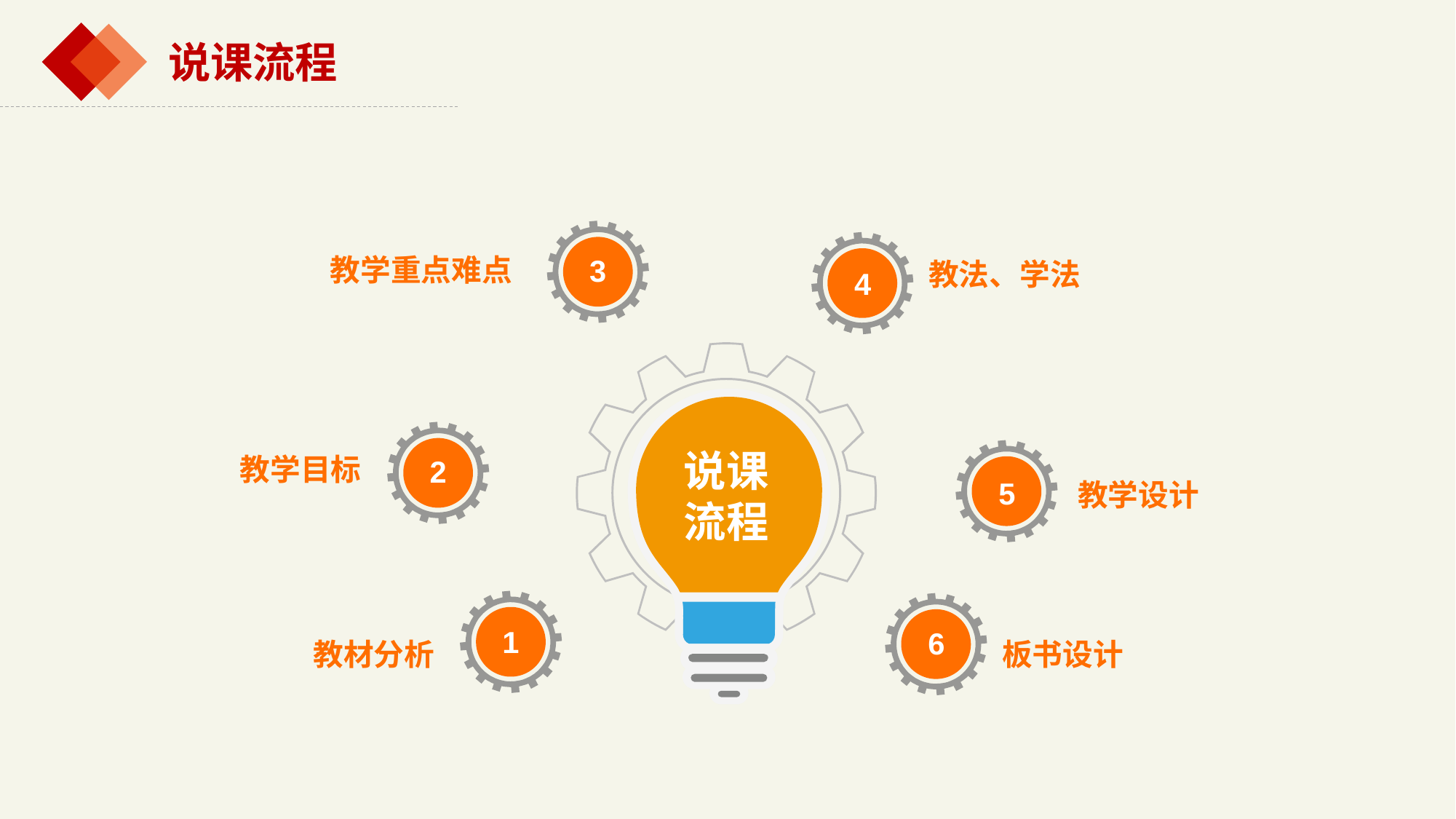

说课流程

3
教学重点难点

4
教法、学法

说课流程

2
教学目标

5
教学设计

1
教材分析

6
板书设计